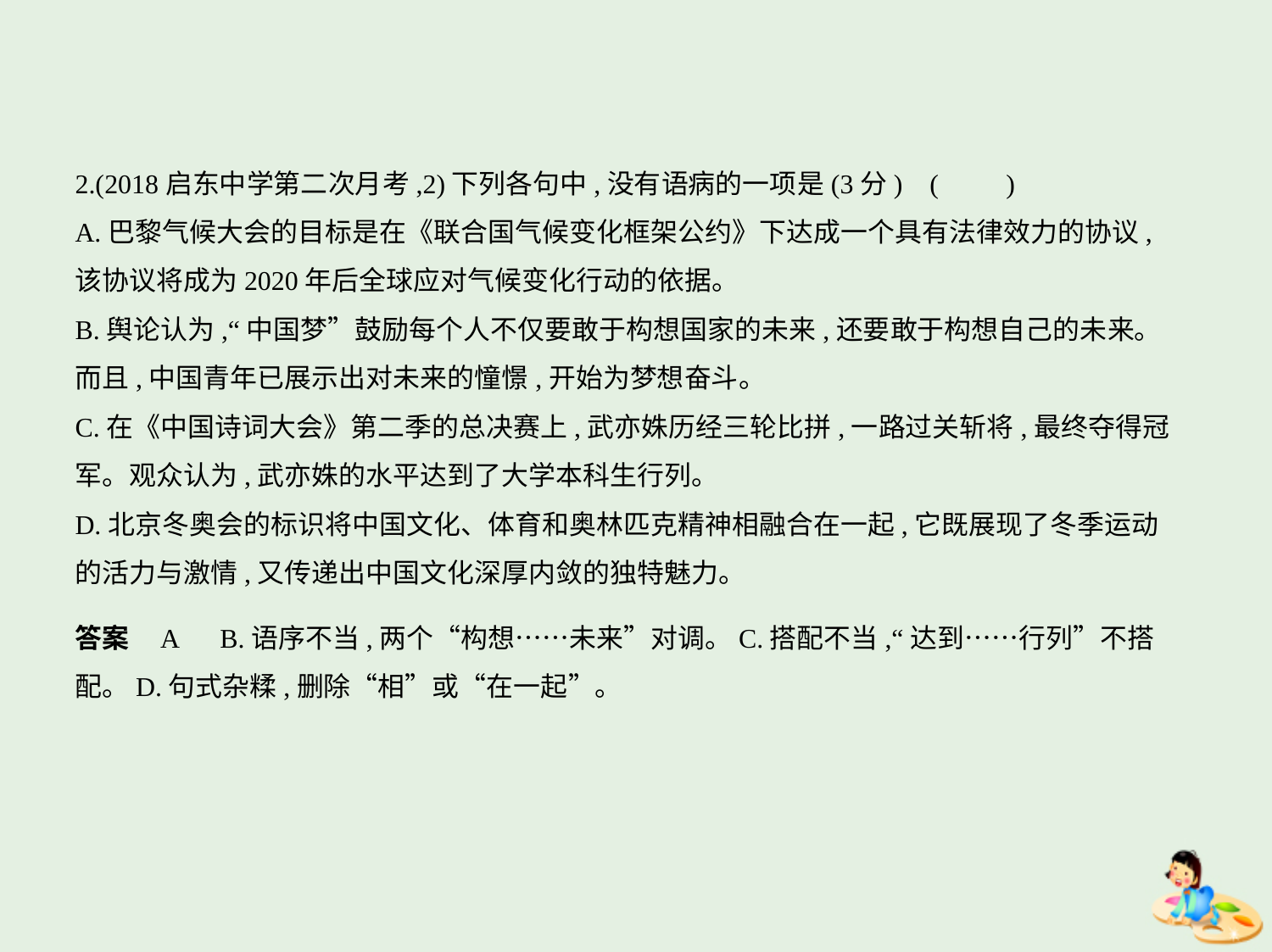

2.(2018启东中学第二次月考,2)下列各句中,没有语病的一项是(3分) (　　)
A.巴黎气候大会的目标是在《联合国气候变化框架公约》下达成一个具有法律效力的协议,
该协议将成为2020年后全球应对气候变化行动的依据。
B.舆论认为,“中国梦”鼓励每个人不仅要敢于构想国家的未来,还要敢于构想自己的未来。
而且,中国青年已展示出对未来的憧憬,开始为梦想奋斗。
C.在《中国诗词大会》第二季的总决赛上,武亦姝历经三轮比拼,一路过关斩将,最终夺得冠
军。观众认为,武亦姝的水平达到了大学本科生行列。
D.北京冬奥会的标识将中国文化、体育和奥林匹克精神相融合在一起,它既展现了冬季运动
的活力与激情,又传递出中国文化深厚内敛的独特魅力。
答案    A　B.语序不当,两个“构想……未来”对调。C.搭配不当,“达到……行列”不搭
配。D.句式杂糅,删除“相”或“在一起”。